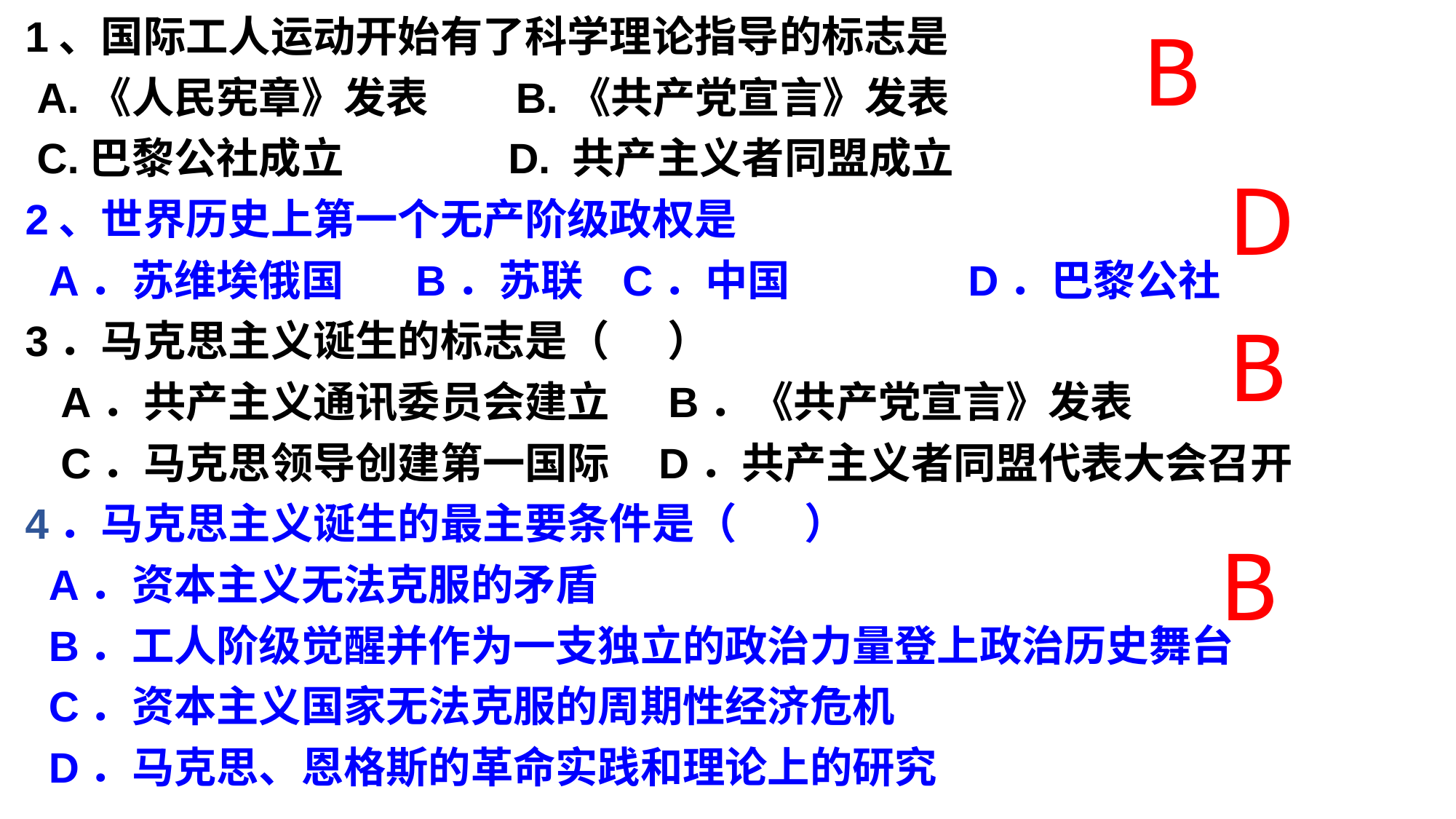

1、国际工人运动开始有了科学理论指导的标志是
 A.《人民宪章》发表        B.《共产党宣言》发表
 C.巴黎公社成立                D. 共产主义者同盟成立
2、世界历史上第一个无产阶级政权是
  A．苏维埃俄国　  B．苏联   C．中国　             D．巴黎公社
3．马克思主义诞生的标志是（      ）
   A．共产主义通讯委员会建立     B．《共产党宣言》发表
   C．马克思领导创建第一国际    D．共产主义者同盟代表大会召开
4．马克思主义诞生的最主要条件是（       ）
  A．资本主义无法克服的矛盾
  B．工人阶级觉醒并作为一支独立的政治力量登上政治历史舞台
  C．资本主义国家无法克服的周期性经济危机
  D．马克思、恩格斯的革命实践和理论上的研究

B
D
B
B